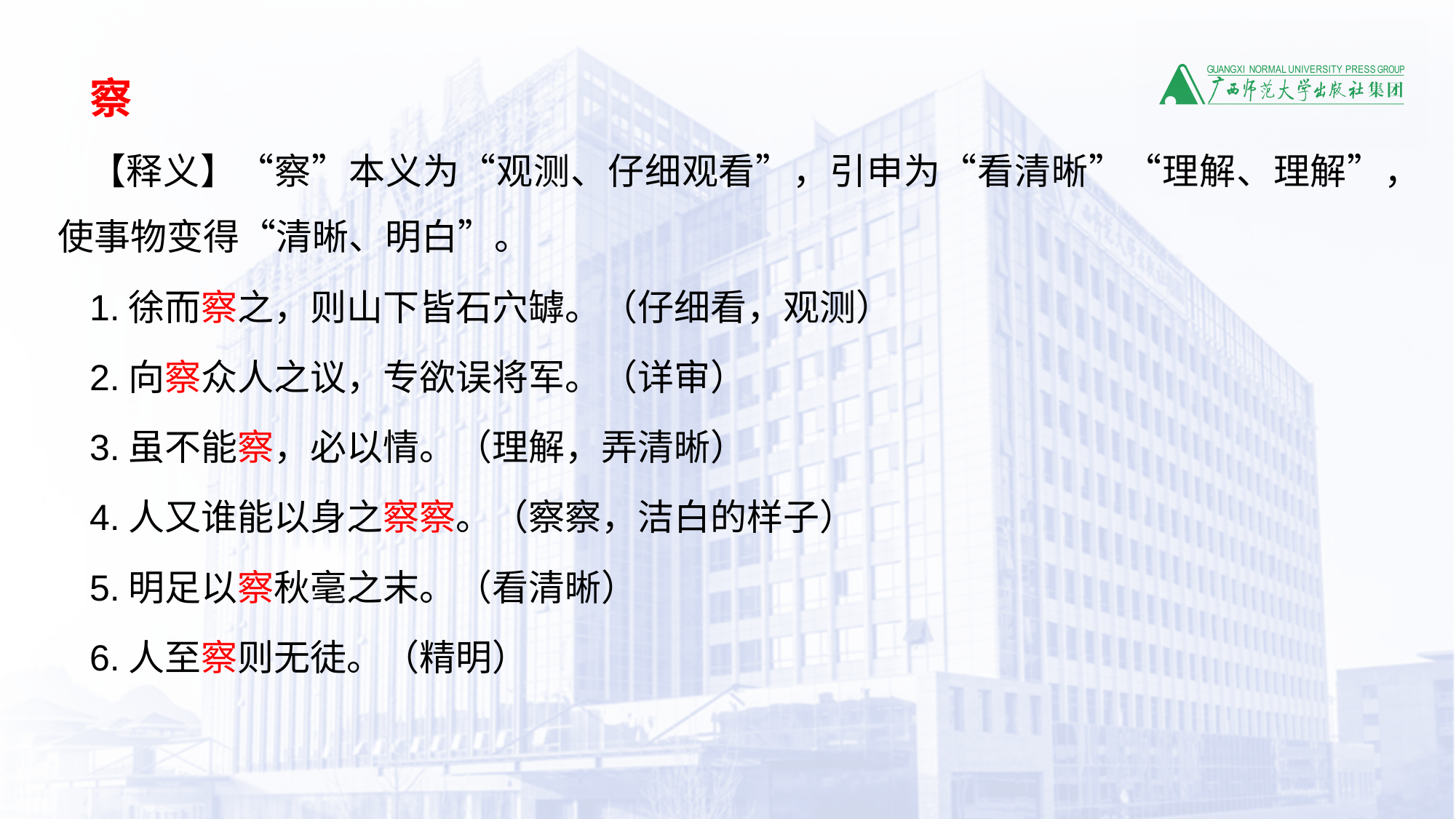

察
【释义】“察”本义为“观测、仔细观看”，引申为“看清晰”“理解、理解”，使事物变得“清晰、明白”。
1.徐而察之，则山下皆石穴罅。（仔细看，观测）
2.向察众人之议，专欲误将军。（详审）
3.虽不能察，必以情。（理解，弄清晰）
4.人又谁能以身之察察。（察察，洁白的样子）
5.明足以察秋毫之末。（看清晰）
6.人至察则无徒。（精明）